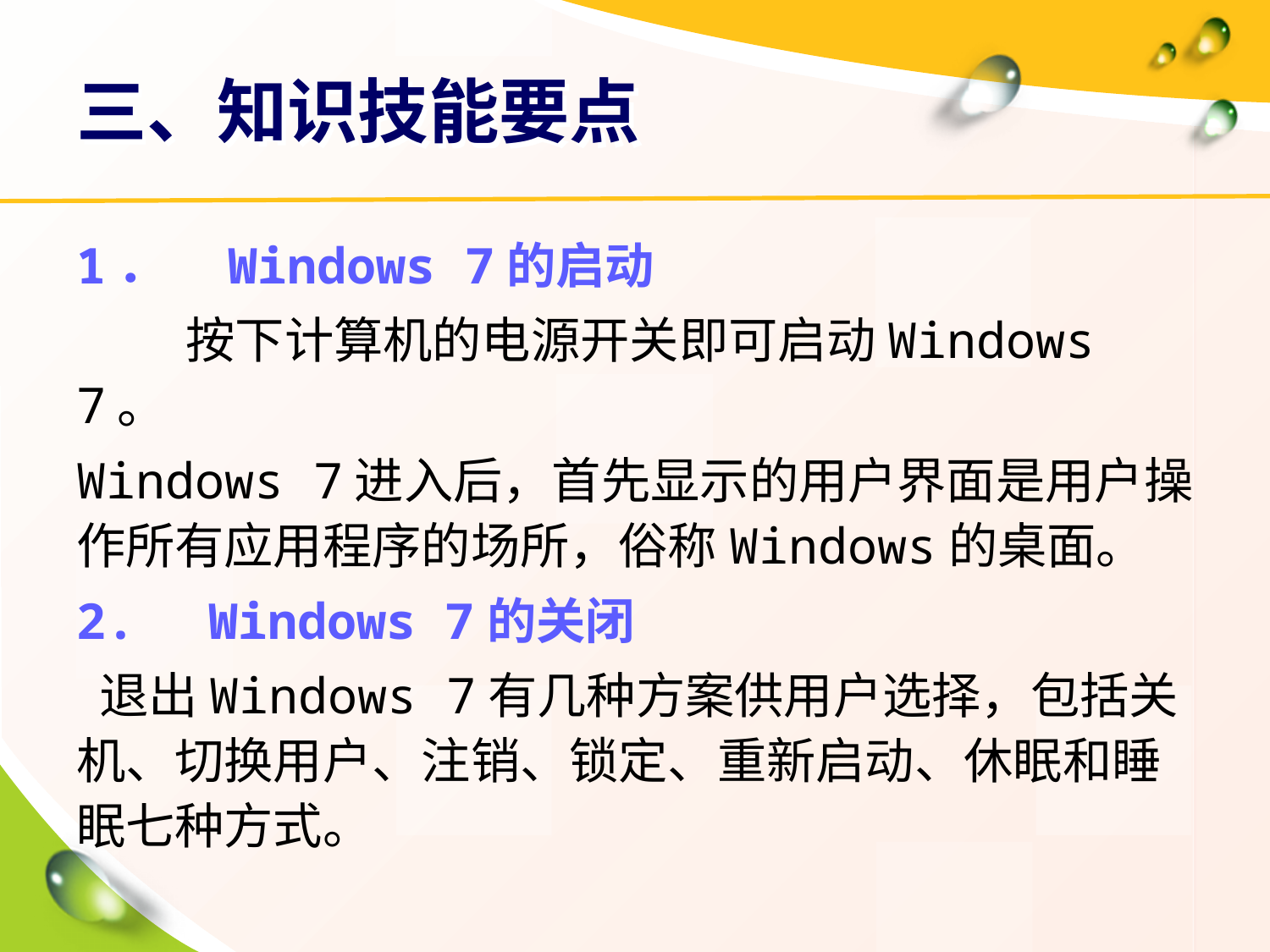

# 三、知识技能要点
1．　Windows 7的启动
 按下计算机的电源开关即可启动Windows 7。
Windows 7进入后，首先显示的用户界面是用户操作所有应用程序的场所，俗称Windows的桌面。
2.　Windows 7的关闭
 退出Windows 7有几种方案供用户选择，包括关机、切换用户、注销、锁定、重新启动、休眠和睡眠七种方式。